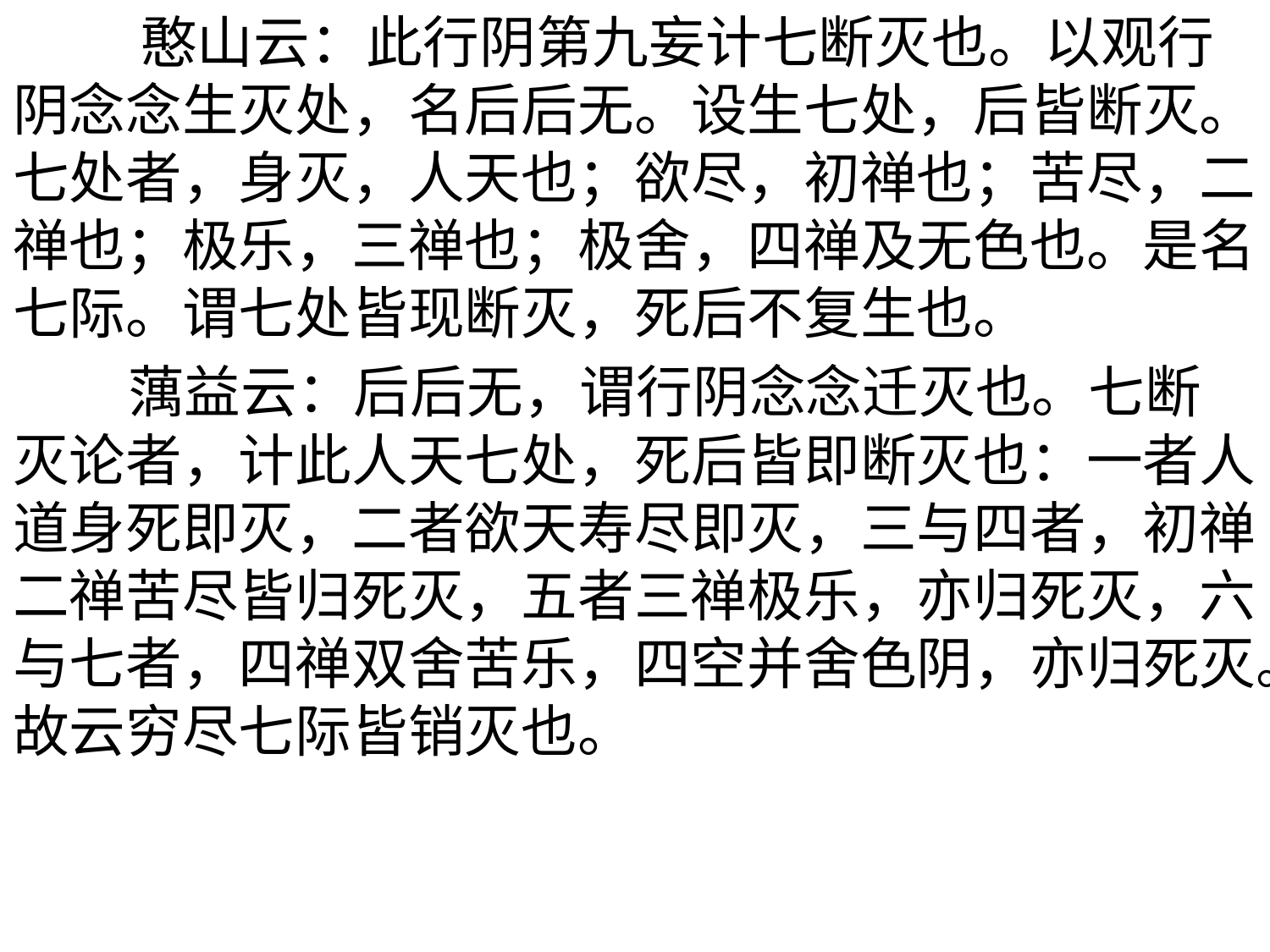

憨山云：此行阴第九妄计七断灭也。以观行阴念念生灭处，名后后无。设生七处，后皆断灭。七处者，身灭，人天也；欲尽，初禅也；苦尽，二禅也；极乐，三禅也；极舍，四禅及无色也。是名七际。谓七处皆现断灭，死后不复生也。
        蕅益云：后后无，谓行阴念念迁灭也。七断灭论者，计此人天七处，死后皆即断灭也：一者人道身死即灭，二者欲天寿尽即灭，三与四者，初禅二禅苦尽皆归死灭，五者三禅极乐，亦归死灭，六与七者，四禅双舍苦乐，四空并舍色阴，亦归死灭。故云穷尽七际皆销灭也。